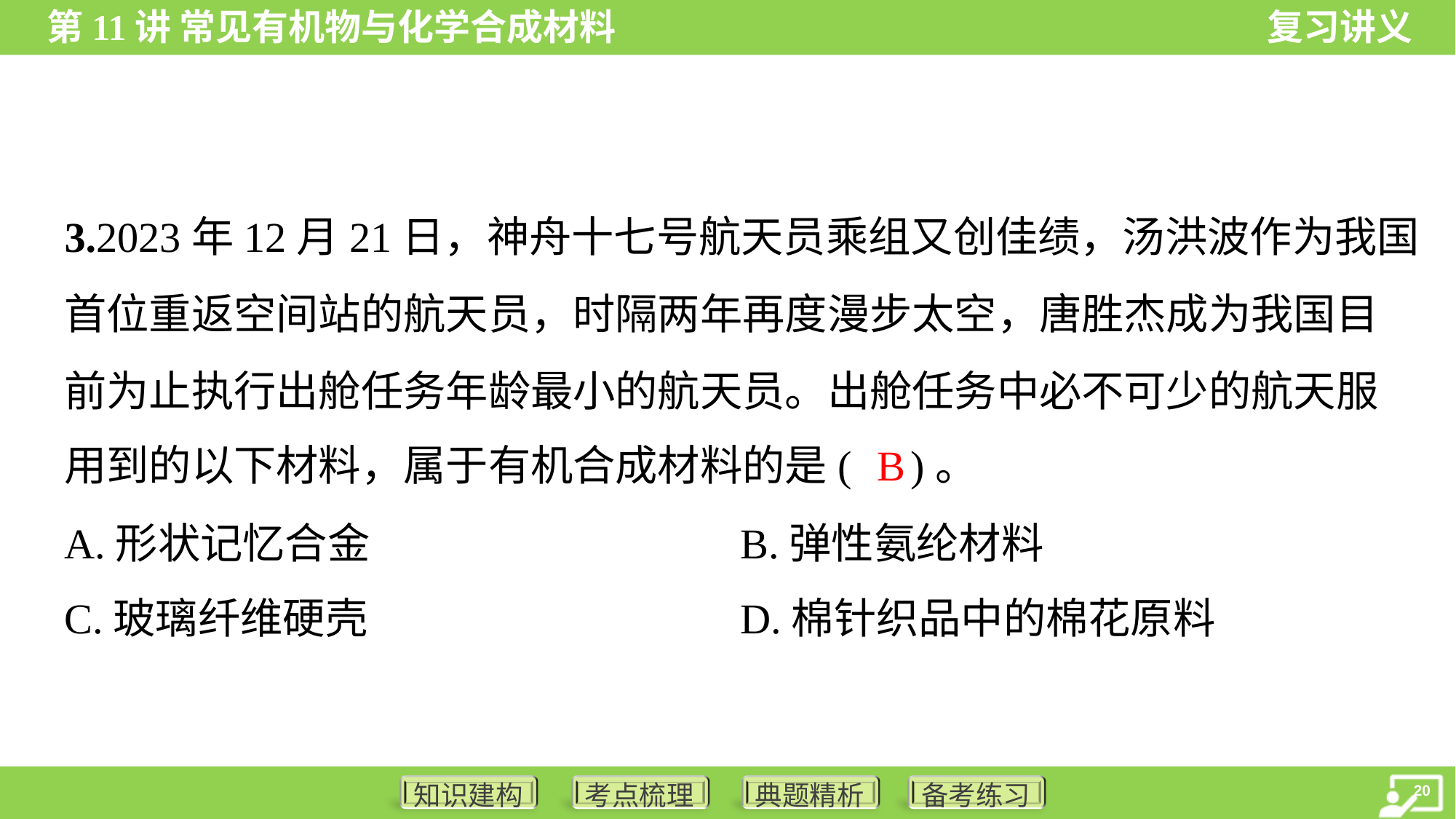

3.2023年12月21日，神舟十七号航天员乘组又创佳绩，汤洪波作为我国
首位重返空间站的航天员，时隔两年再度漫步太空，唐胜杰成为我国目
前为止执行出舱任务年龄最小的航天员。出舱任务中必不可少的航天服
用到的以下材料，属于有机合成材料的是(     )。
B
A.形状记忆合金	B.弹性氨纶材料
C.玻璃纤维硬壳	D.棉针织品中的棉花原料